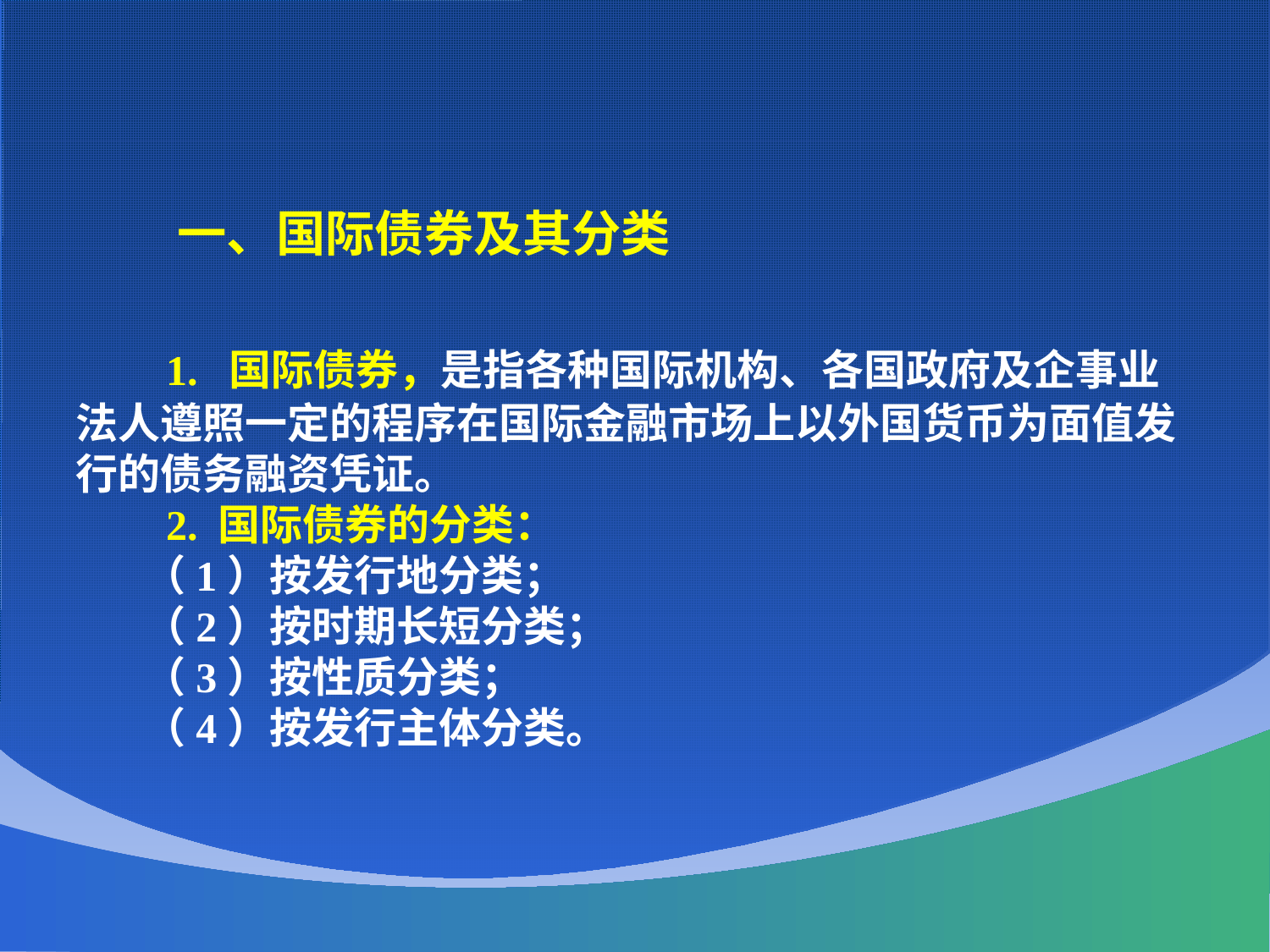

一、国际债券及其分类

   1.  国际债券，是指各种国际机构、各国政府及企事业法人遵照一定的程序在国际金融市场上以外国货币为面值发行的债务融资凭证。
    2. 国际债券的分类：
 （1）按发行地分类；
 （2）按时期长短分类；
 （3）按性质分类；
 （4）按发行主体分类。